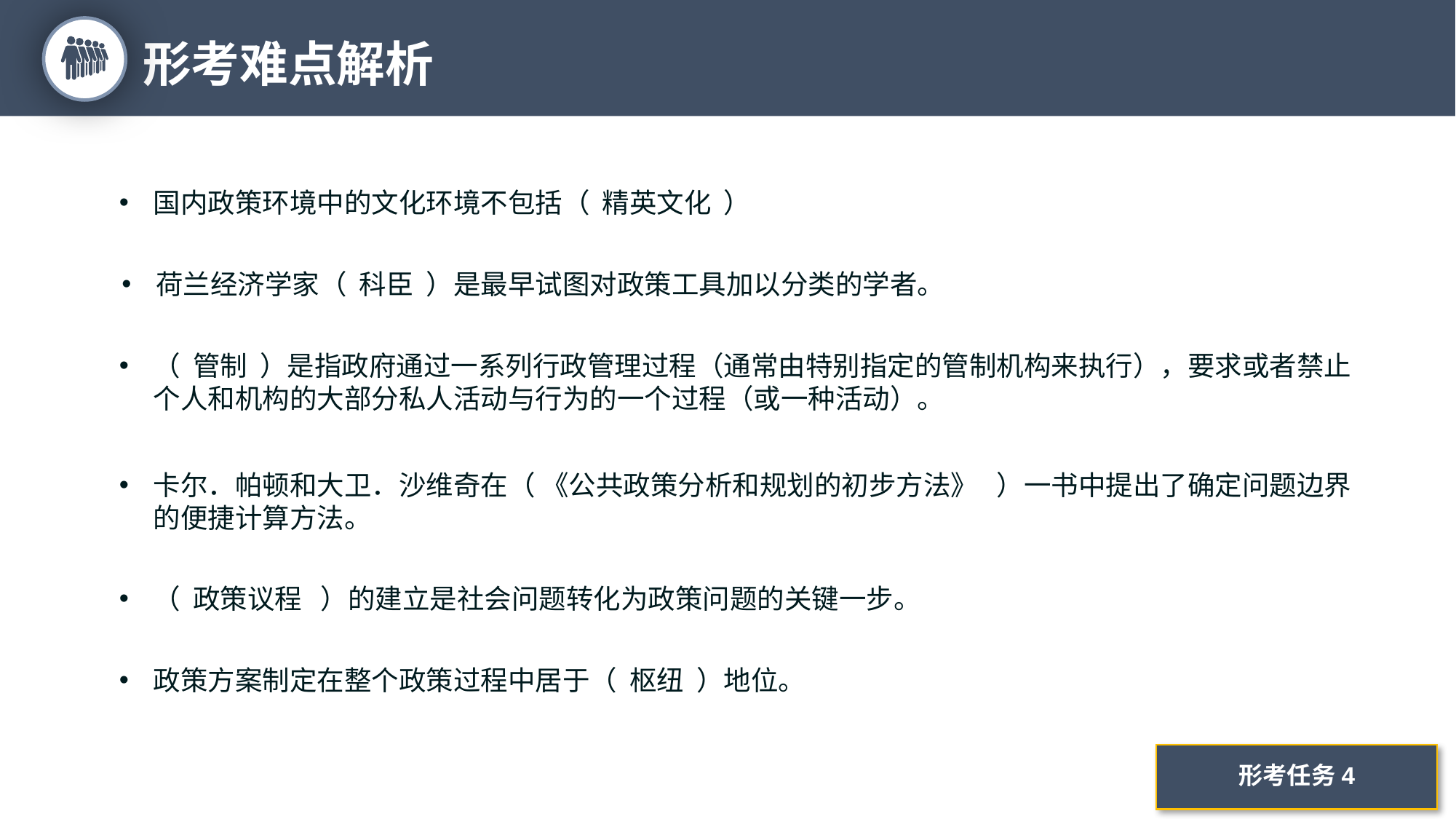

形考难点解析

18
国内政策环境中的文化环境不包括（  精英文化  ）
荷兰经济学家（  科臣  ）是最早试图对政策工具加以分类的学者。
（  管制  ）是指政府通过一系列行政管理过程（通常由特别指定的管制机构来执行），要求或者禁止个人和机构的大部分私人活动与行为的一个过程（或一种活动）。
卡尔．帕顿和大卫．沙维奇在（ 《公共政策分析和规划的初步方法》   ）一书中提出了确定问题边界的便捷计算方法。
（  政策议程   ）的建立是社会问题转化为政策问题的关键一步。
政策方案制定在整个政策过程中居于（  枢纽  ）地位。
形考任务4